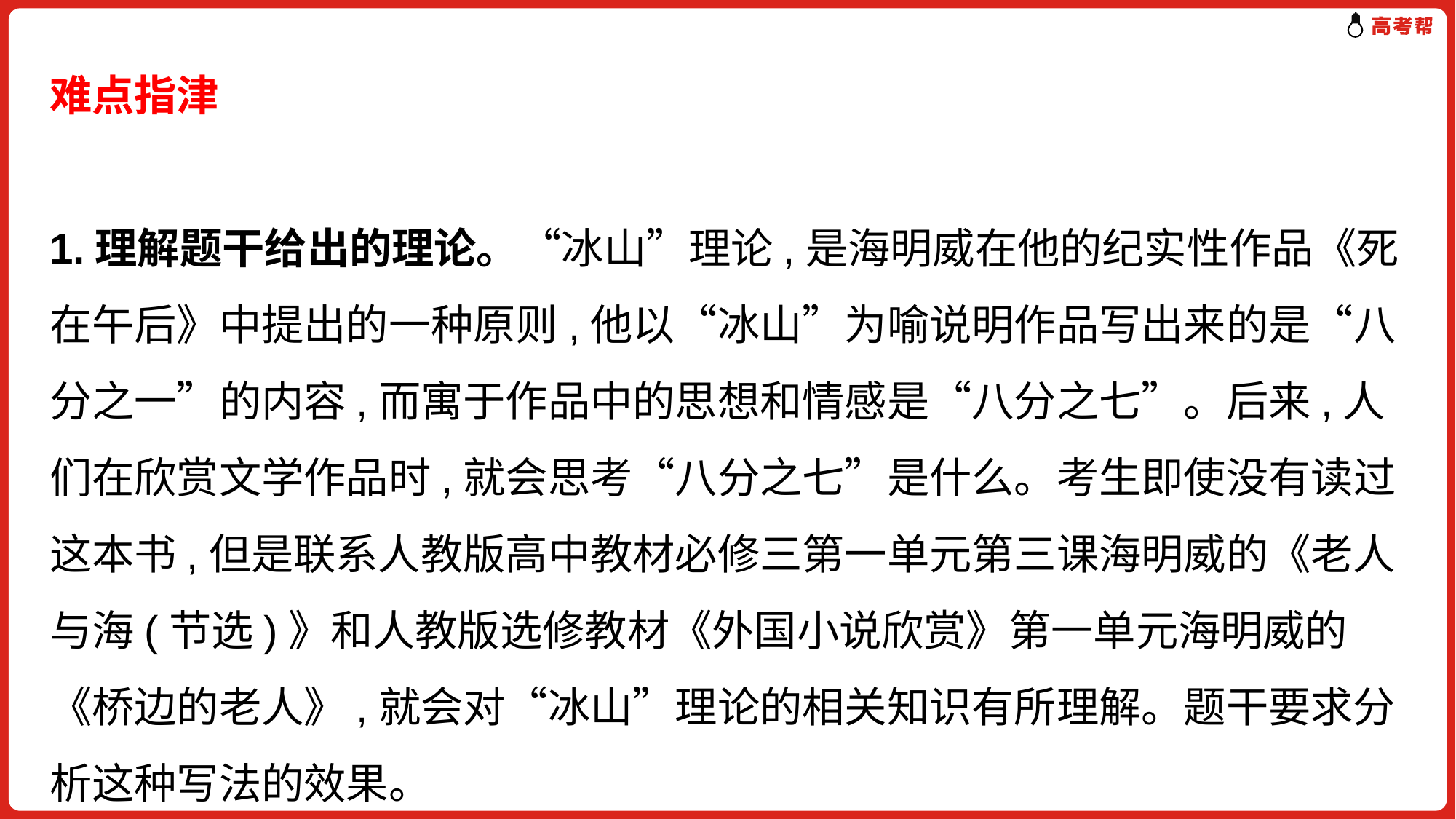

难点指津

1.理解题干给出的理论。“冰山”理论,是海明威在他的纪实性作品《死在午后》中提出的一种原则,他以“冰山”为喻说明作品写出来的是“八分之一”的内容,而寓于作品中的思想和情感是“八分之七”。后来,人们在欣赏文学作品时,就会思考“八分之七”是什么。考生即使没有读过这本书,但是联系人教版高中教材必修三第一单元第三课海明威的《老人与海(节选)》和人教版选修教材《外国小说欣赏》第一单元海明威的《桥边的老人》,就会对“冰山”理论的相关知识有所理解。题干要求分析这种写法的效果。